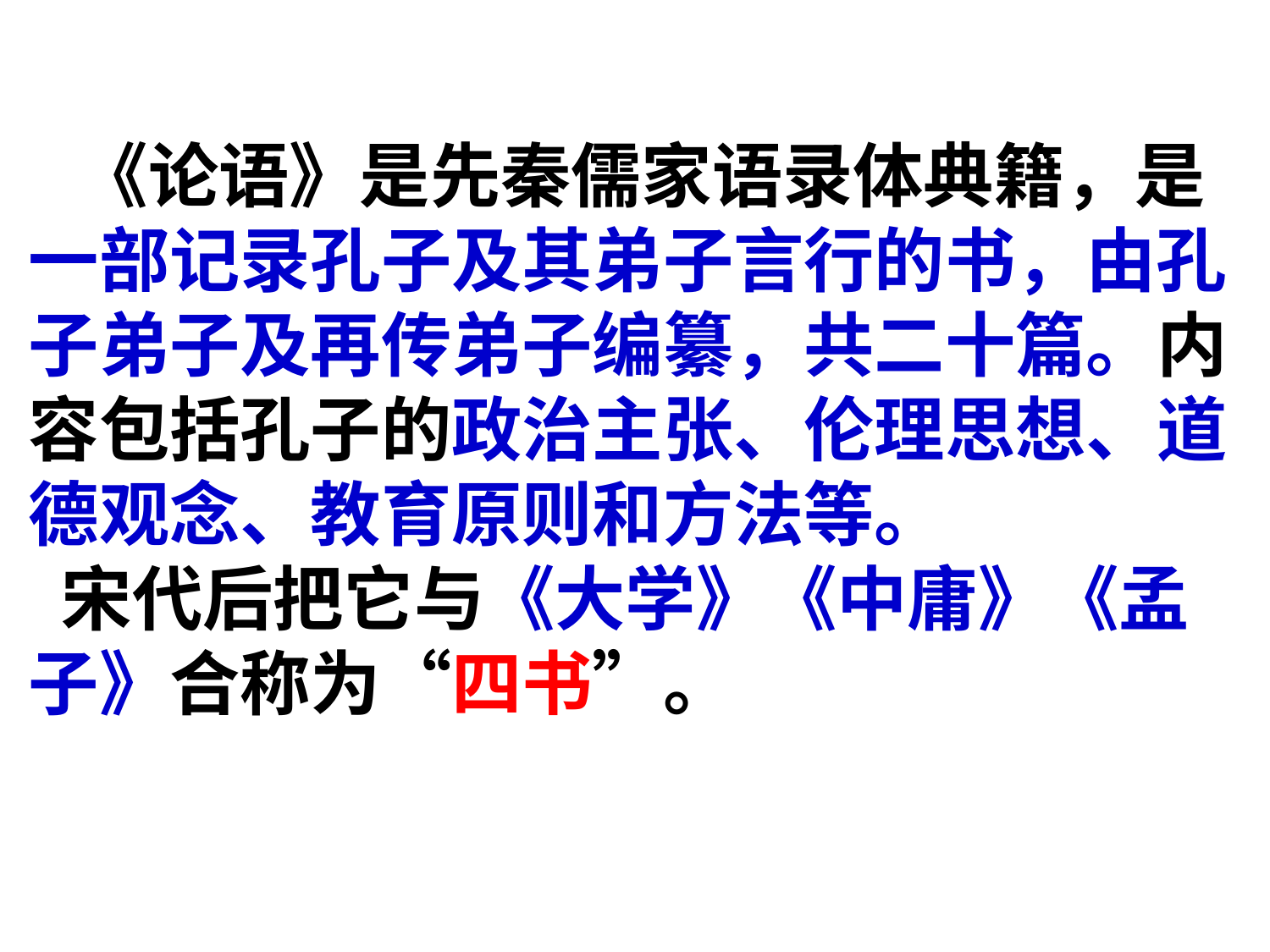

《论语》是先秦儒家语录体典籍，是一部记录孔子及其弟子言行的书，由孔子弟子及再传弟子编纂，共二十篇。内容包括孔子的政治主张、伦理思想、道德观念、教育原则和方法等。
 宋代后把它与《大学》《中庸》《孟子》合称为“四书”。